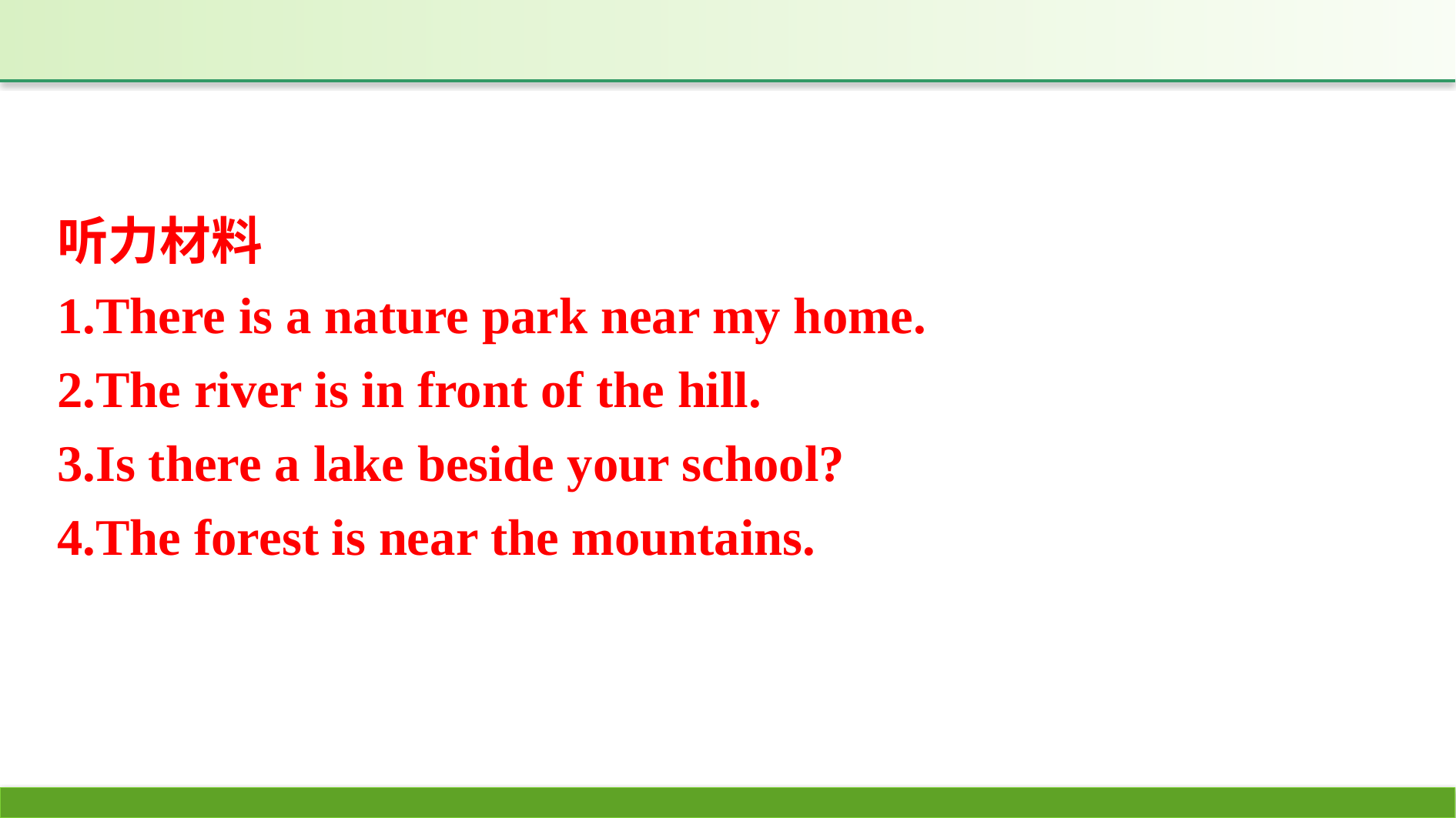

听力材料
1.There is a nature park near my home.
2.The river is in front of the hill.
3.Is there a lake beside your school?
4.The forest is near the mountains.